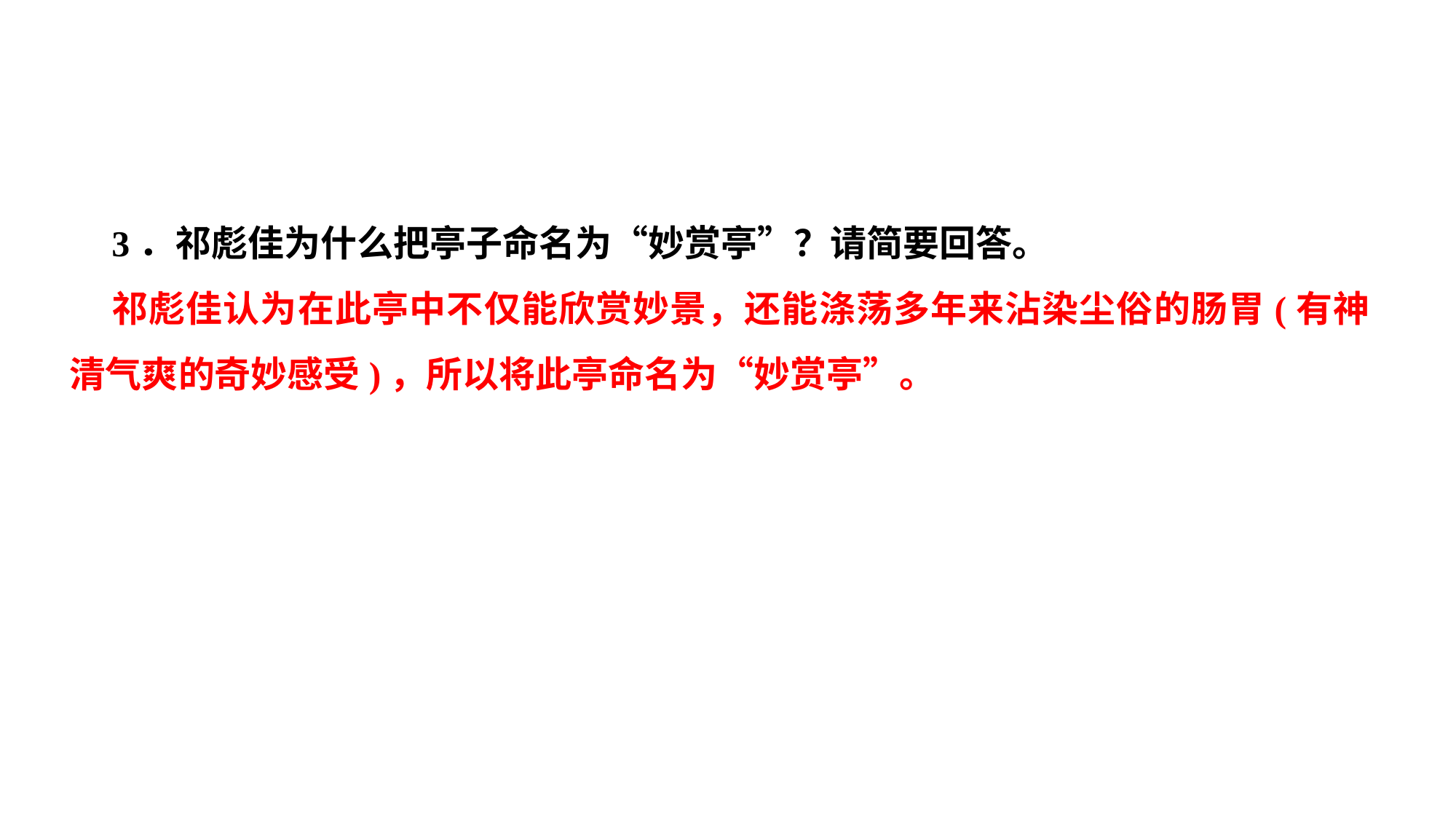

3．祁彪佳为什么把亭子命名为“妙赏亭”？请简要回答。
祁彪佳认为在此亭中不仅能欣赏妙景，还能涤荡多年来沾染尘俗的肠胃(有神清气爽的奇妙感受)，所以将此亭命名为“妙赏亭”。